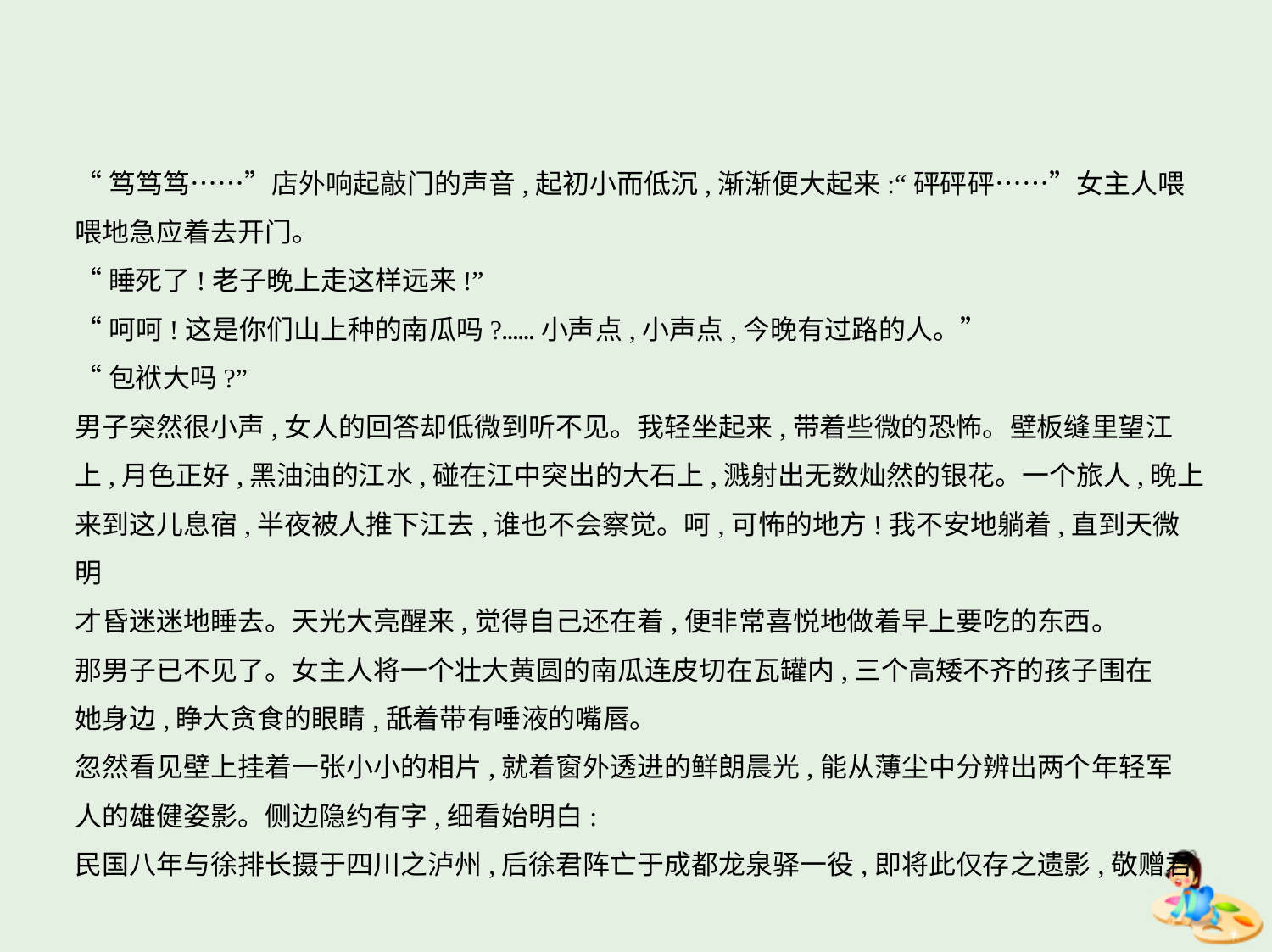

“笃笃笃……”店外响起敲门的声音,起初小而低沉,渐渐便大起来:“砰砰砰……”女主人喂
喂地急应着去开门。
“睡死了!老子晚上走这样远来!”
“呵呵!这是你们山上种的南瓜吗?……小声点,小声点,今晚有过路的人。”
“包袱大吗?”
男子突然很小声,女人的回答却低微到听不见。我轻坐起来,带着些微的恐怖。壁板缝里望江
上,月色正好,黑油油的江水,碰在江中突出的大石上,溅射出无数灿然的银花。一个旅人,晚上
来到这儿息宿,半夜被人推下江去,谁也不会察觉。呵,可怖的地方!我不安地躺着,直到天微明
才昏迷迷地睡去。天光大亮醒来,觉得自己还在着,便非常喜悦地做着早上要吃的东西。
那男子已不见了。女主人将一个壮大黄圆的南瓜连皮切在瓦罐内,三个高矮不齐的孩子围在
她身边,睁大贪食的眼睛,舐着带有唾液的嘴唇。
忽然看见壁上挂着一张小小的相片,就着窗外透进的鲜朗晨光,能从薄尘中分辨出两个年轻军
人的雄健姿影。侧边隐约有字,细看始明白:
民国八年与徐排长摄于四川之泸州,后徐君阵亡于成都龙泉驿一役,即将此仅存之遗影,敬赠君